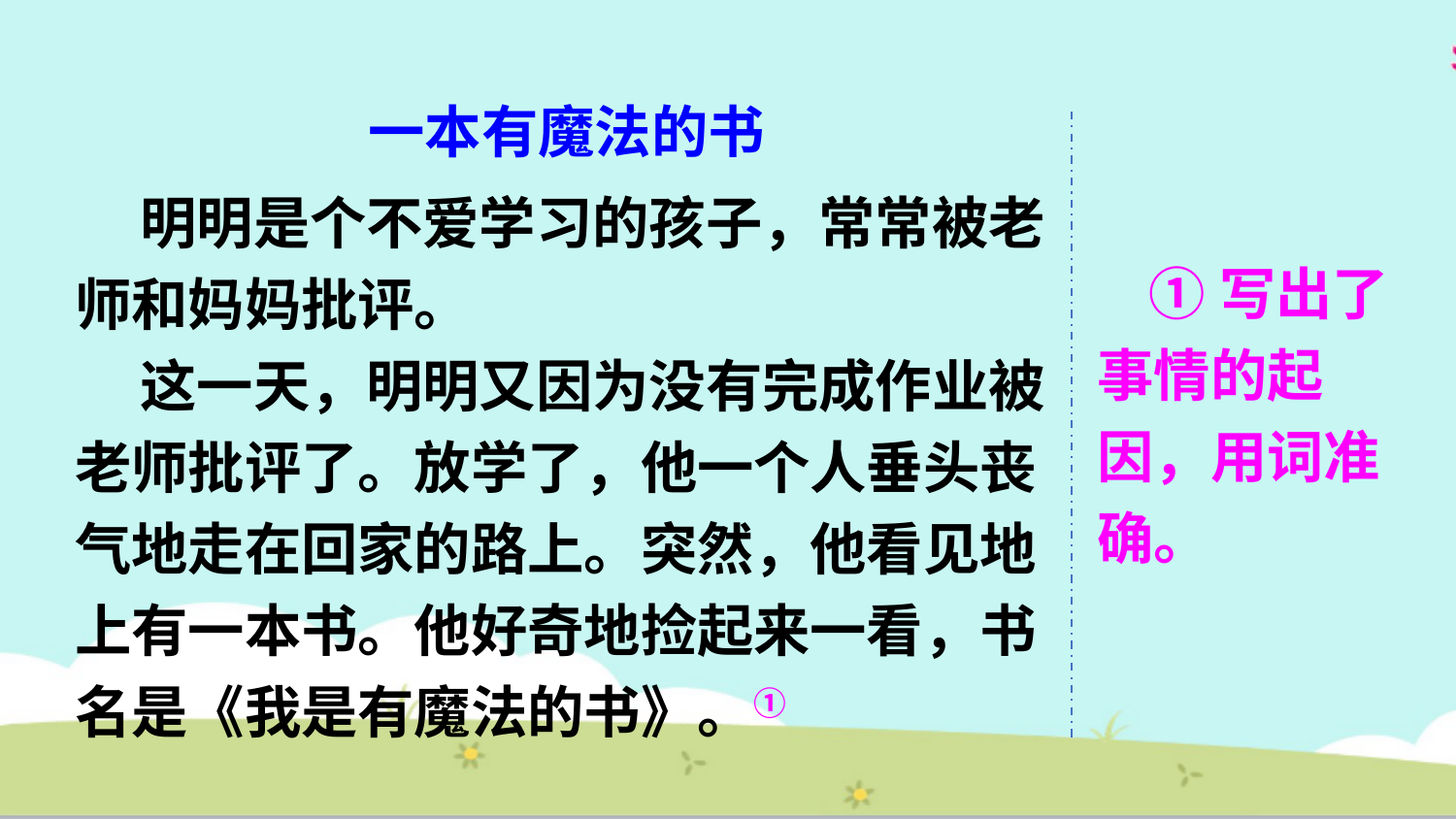

一本有魔法的书
    明明是个不爱学习的孩子，常常被老师和妈妈批评。
    这一天，明明又因为没有完成作业被老师批评了。放学了，他一个人垂头丧气地走在回家的路上。突然，他看见地上有一本书。他好奇地捡起来一看，书名是《我是有魔法的书》。①
    ①写出了事情的起因，用词准确。